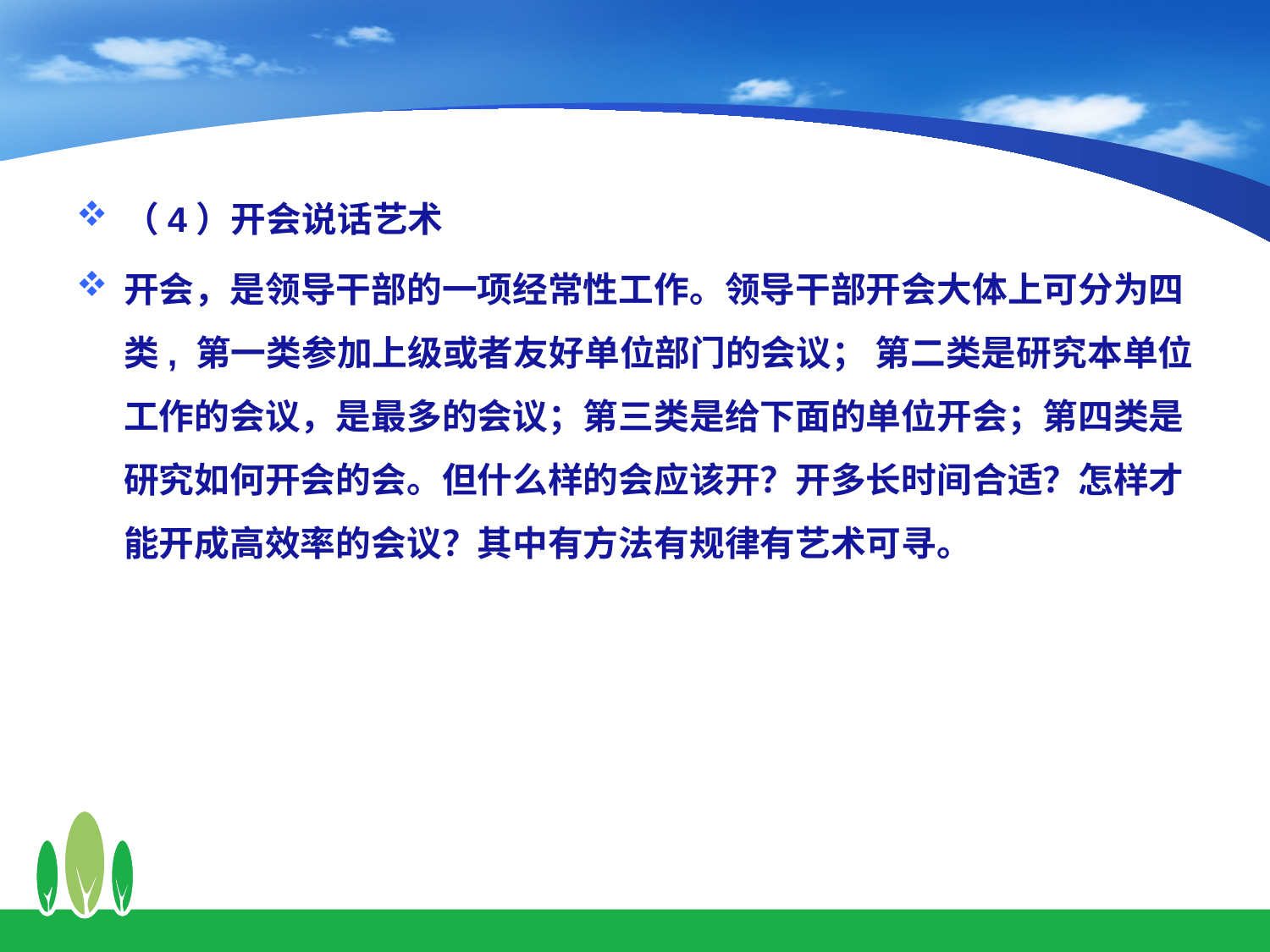

（4）开会说话艺术
开会，是领导干部的一项经常性工作。领导干部开会大体上可分为四类, 第一类参加上级或者友好单位部门的会议； 第二类是研究本单位工作的会议，是最多的会议；第三类是给下面的单位开会；第四类是研究如何开会的会。但什么样的会应该开？开多长时间合适？怎样才能开成高效率的会议？其中有方法有规律有艺术可寻。

61